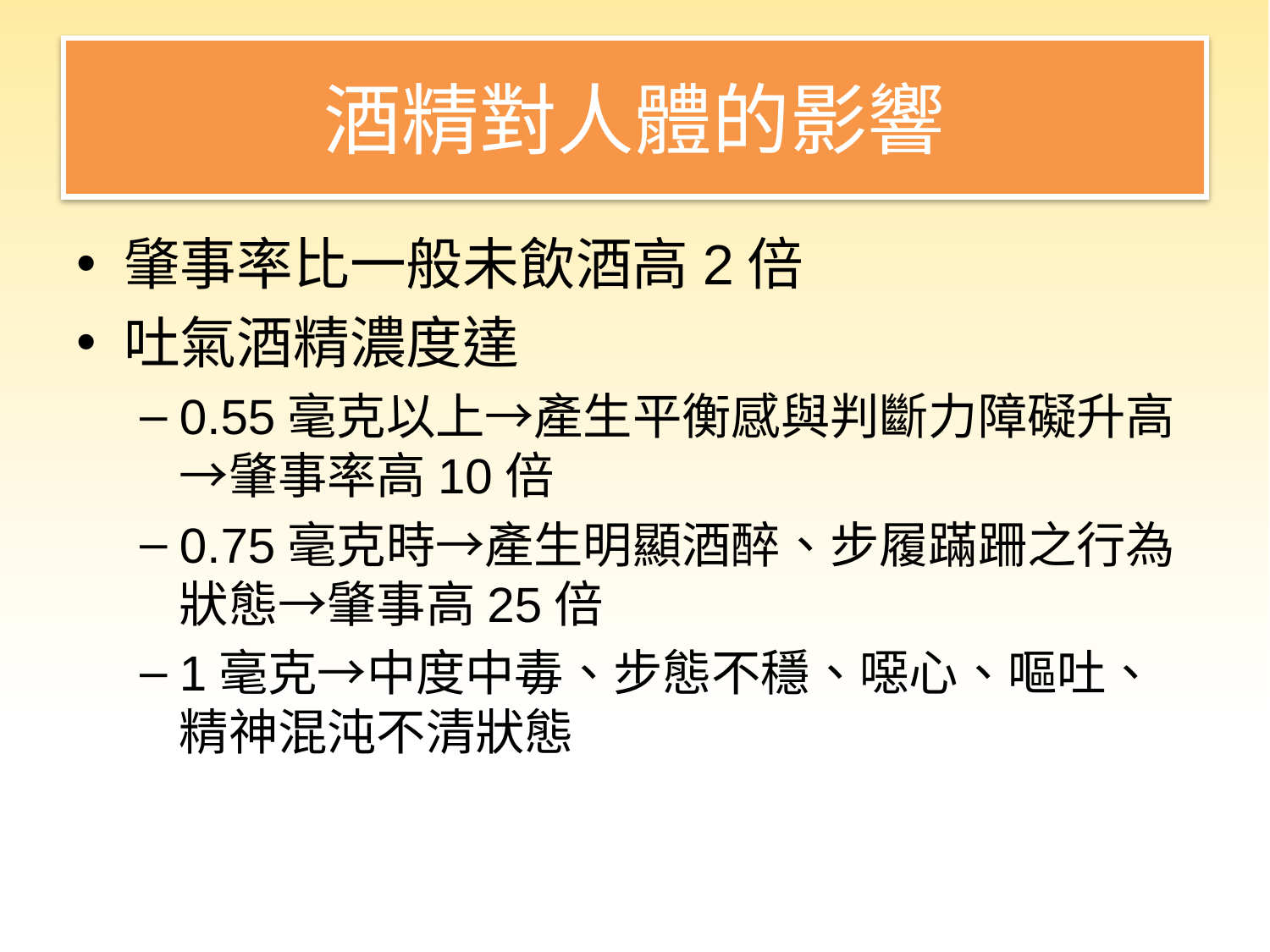

# 酒精對人體的影響
肇事率比一般未飲酒高2倍
吐氣酒精濃度達
0.55毫克以上→產生平衡感與判斷力障礙升高→肇事率高10倍
0.75毫克時→產生明顯酒醉、步履蹣跚之行為狀態→肇事高25倍
1毫克→中度中毒、步態不穩、噁心、嘔吐、精神混沌不清狀態